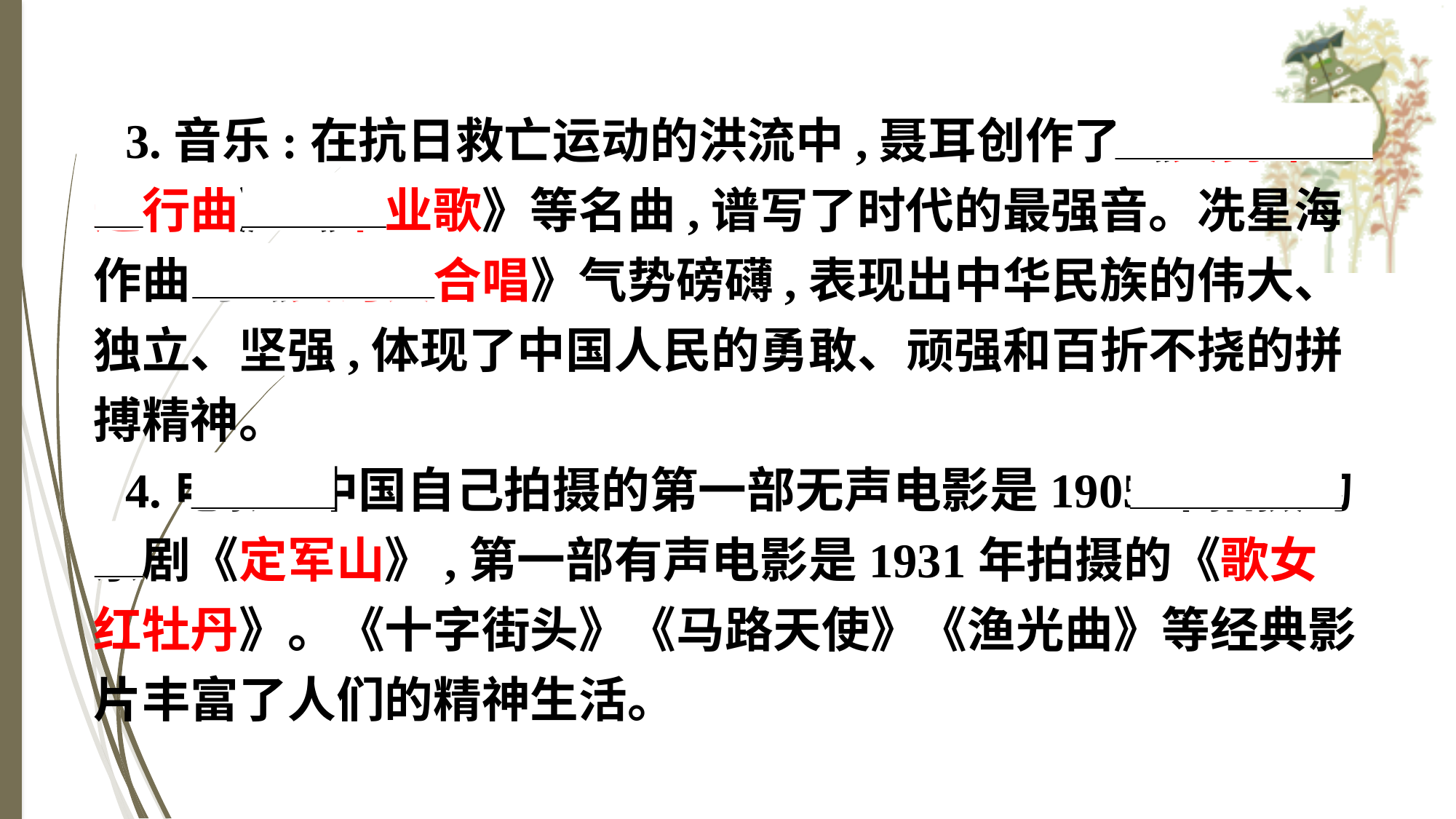

3.音乐:在抗日救亡运动的洪流中,聂耳创作了《义勇军进行曲》《毕业歌》等名曲,谱写了时代的最强音。冼星海作曲的《黄河大合唱》气势磅礴,表现出中华民族的伟大、独立、坚强,体现了中国人民的勇敢、顽强和百折不挠的拼搏精神。
4.电影:中国自己拍摄的第一部无声电影是1905年拍摄的京剧《定军山》,第一部有声电影是1931年拍摄的《歌女红牡丹》。《十字街头》《马路天使》《渔光曲》等经典影片丰富了人们的精神生活。